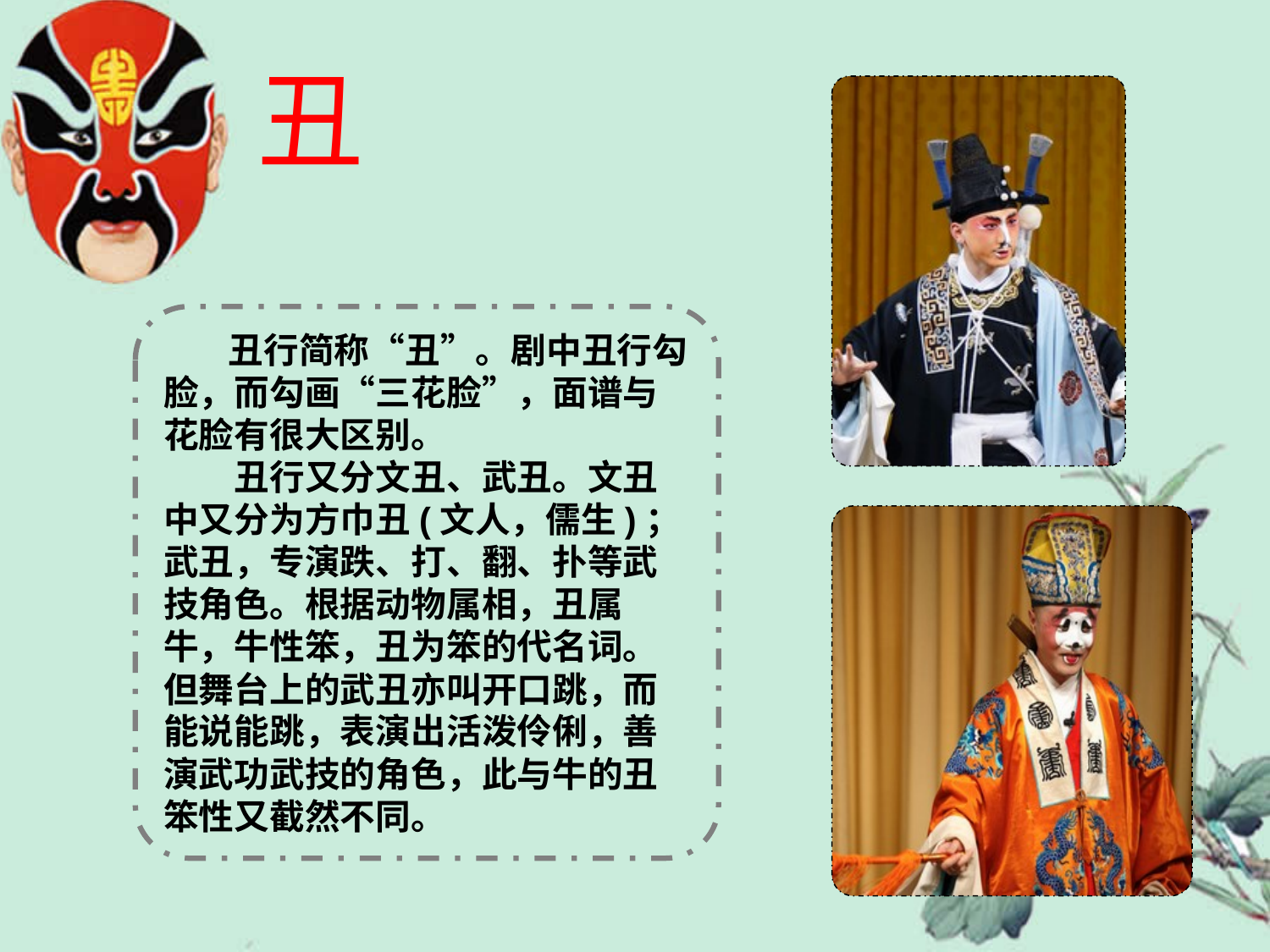

# 丑

       丑行简称“丑”。剧中丑行勾脸，而勾画“三花脸”，面谱与花脸有很大区别。
　　丑行又分文丑、武丑。文丑中又分为方巾丑(文人，儒生)；武丑，专演跌、打、翻、扑等武技角色。根据动物属相，丑属牛，牛性笨，丑为笨的代名词。但舞台上的武丑亦叫开口跳，而能说能跳，表演出活泼伶俐，善演武功武技的角色，此与牛的丑笨性又截然不同。